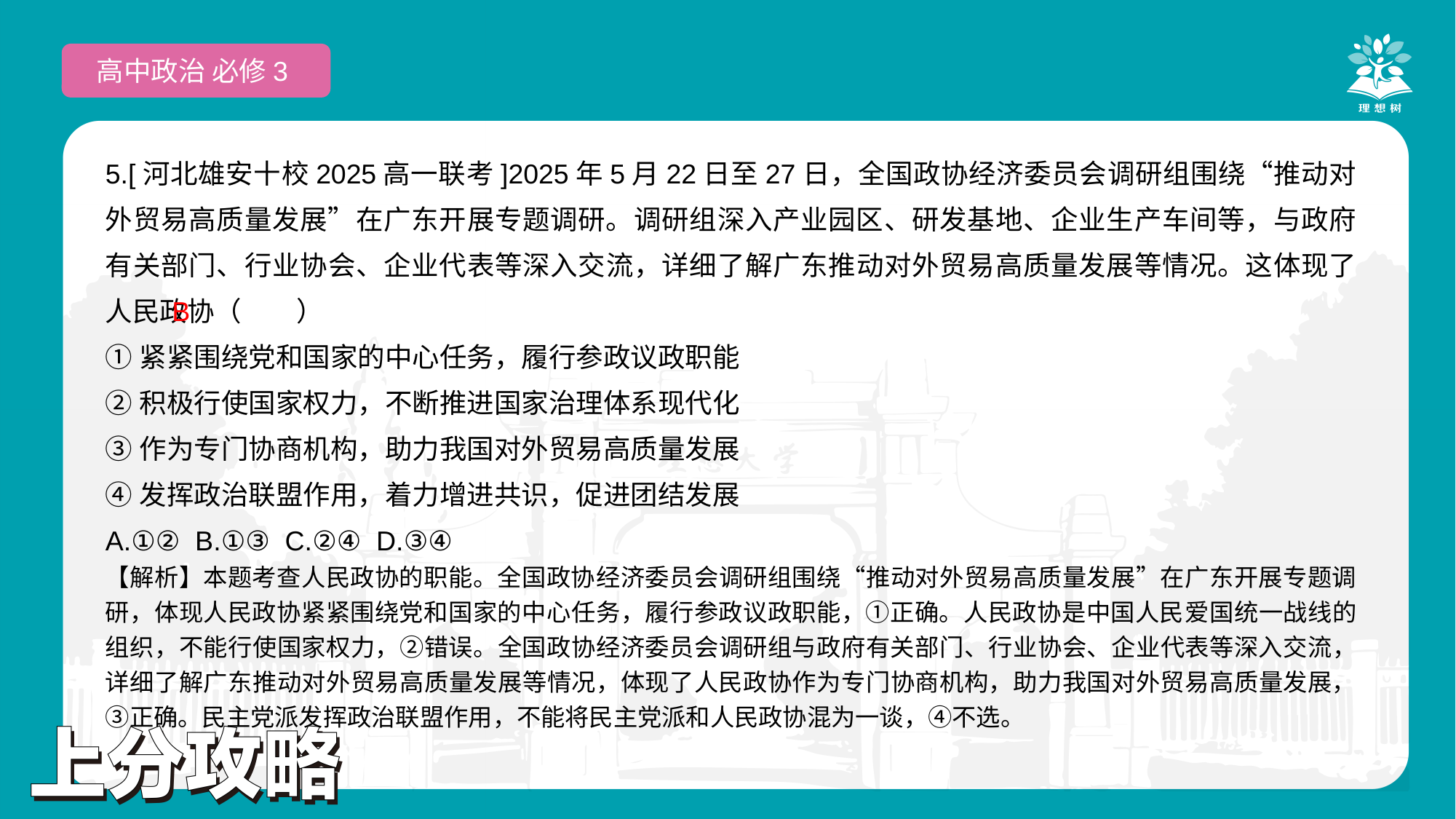

高中政治 必修3
5.[河北雄安十校2025高一联考]2025年5月22日至27日，全国政协经济委员会调研组围绕“推动对外贸易高质量发展”在广东开展专题调研。调研组深入产业园区、研发基地、企业生产车间等，与政府有关部门、行业协会、企业代表等深入交流，详细了解广东推动对外贸易高质量发展等情况。这体现了人民政协（　　）
①紧紧围绕党和国家的中心任务，履行参政议政职能
②积极行使国家权力，不断推进国家治理体系现代化
③作为专门协商机构，助力我国对外贸易高质量发展
④发挥政治联盟作用，着力增进共识，促进团结发展
A.①②  B.①③  C.②④  D.③④
 B
【解析】本题考查人民政协的职能。全国政协经济委员会调研组围绕“推动对外贸易高质量发展”在广东开展专题调研，体现人民政协紧紧围绕党和国家的中心任务，履行参政议政职能，①正确。人民政协是中国人民爱国统一战线的组织，不能行使国家权力，②错误。全国政协经济委员会调研组与政府有关部门、行业协会、企业代表等深入交流，详细了解广东推动对外贸易高质量发展等情况，体现了人民政协作为专门协商机构，助力我国对外贸易高质量发展，③正确。民主党派发挥政治联盟作用，不能将民主党派和人民政协混为一谈，④不选。